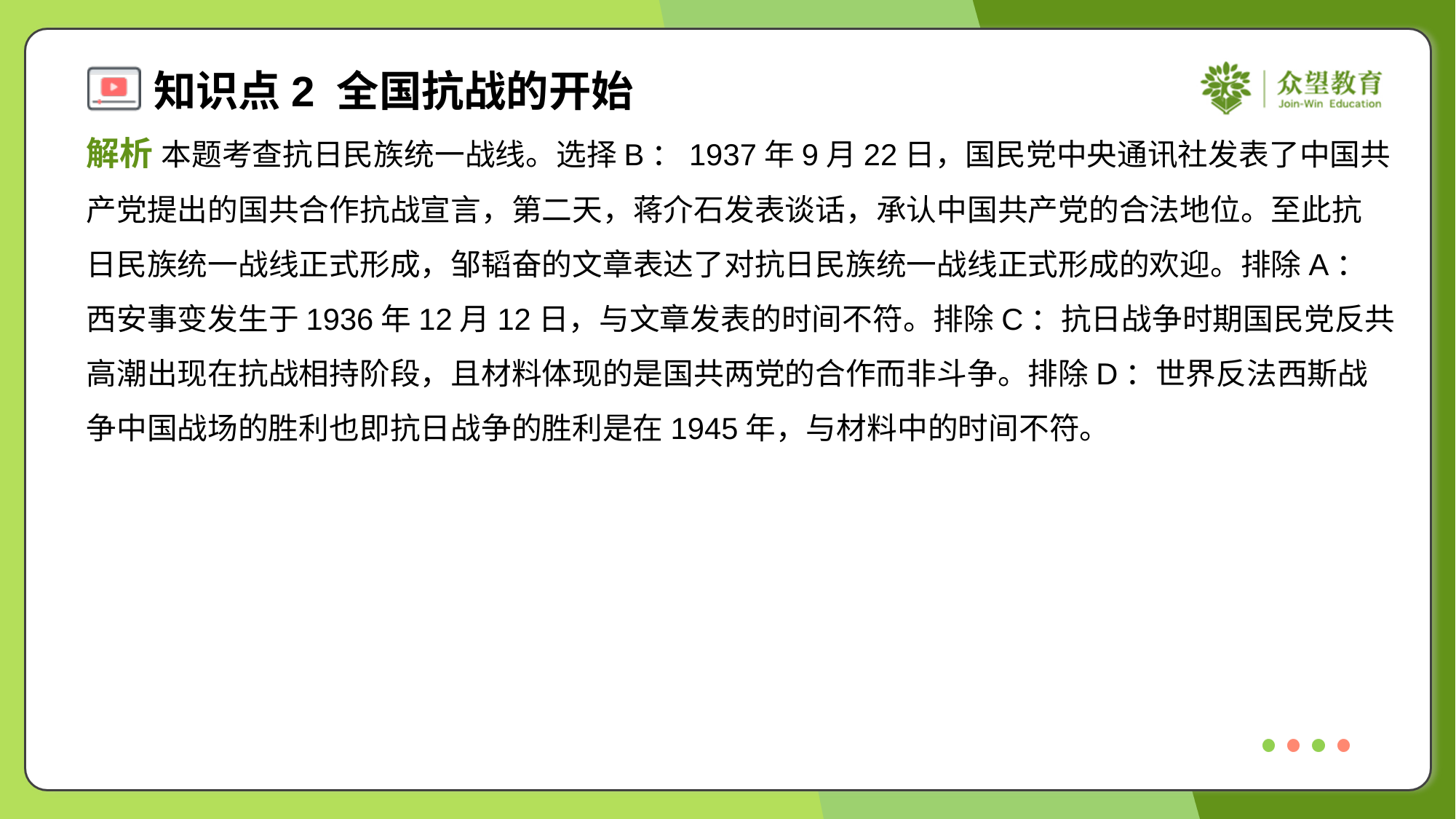

解析 本题考查抗日民族统一战线。选择B：1937年9月22日，国民党中央通讯社发表了中国共
产党提出的国共合作抗战宣言，第二天，蒋介石发表谈话，承认中国共产党的合法地位。至此抗
日民族统一战线正式形成，邹韬奋的文章表达了对抗日民族统一战线正式形成的欢迎。排除A：
西安事变发生于1936年12月12日，与文章发表的时间不符。排除C：抗日战争时期国民党反共
高潮出现在抗战相持阶段，且材料体现的是国共两党的合作而非斗争。排除D：世界反法西斯战
争中国战场的胜利也即抗日战争的胜利是在1945年，与材料中的时间不符。